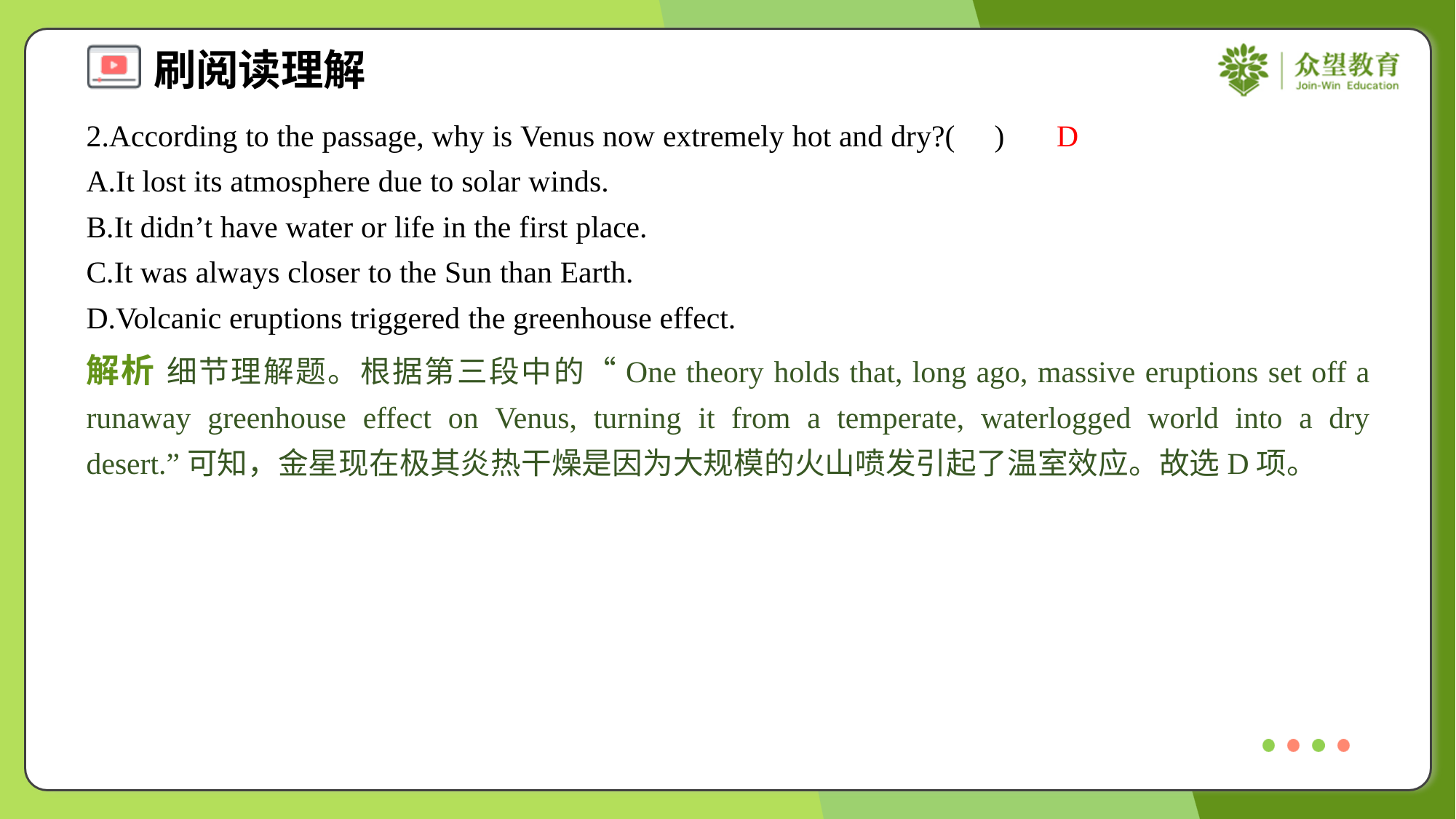

2.According to the passage, why is Venus now extremely hot and dry?(     )
D
A.It lost its atmosphere due to solar winds.
B.It didn’t have water or life in the first place.
C.It was always closer to the Sun than Earth.
D.Volcanic eruptions triggered the greenhouse effect.
解析 细节理解题。根据第三段中的“One theory holds that, long ago, massive eruptions set off a runaway greenhouse effect on Venus, turning it from a temperate, waterlogged world into a dry desert.”可知，金星现在极其炎热干燥是因为大规模的火山喷发引起了温室效应。故选D项。